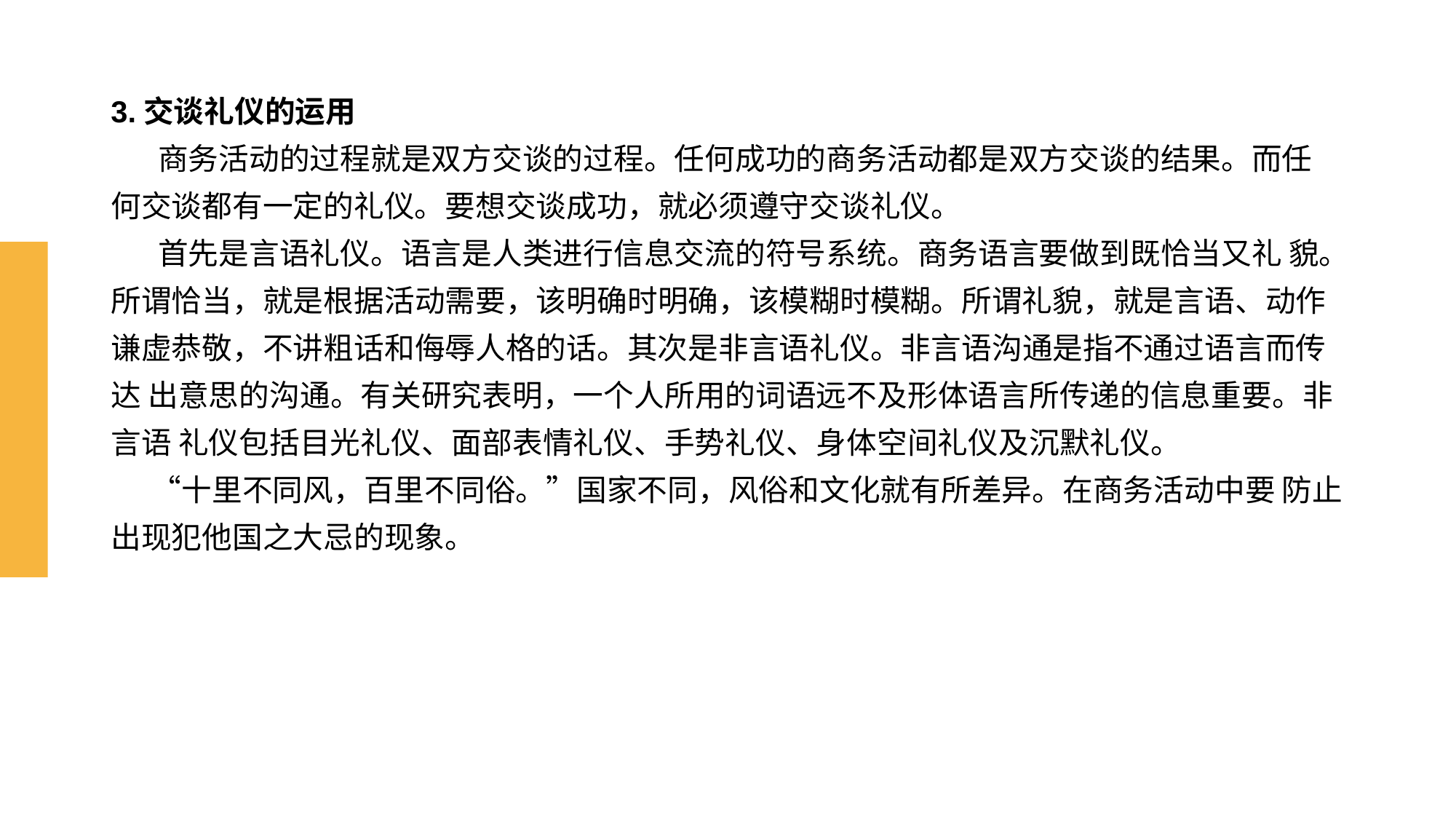

# 3.交谈礼仪的运用 商务活动的过程就是双方交谈的过程。任何成功的商务活动都是双方交谈的结果。而任 何交谈都有一定的礼仪。要想交谈成功，就必须遵守交谈礼仪。 首先是言语礼仪。语言是人类进行信息交流的符号系统。商务语言要做到既恰当又礼 貌。所谓恰当，就是根据活动需要，该明确时明确，该模糊时模糊。所谓礼貌，就是言语、动作 谦虚恭敬，不讲粗话和侮辱人格的话。其次是非言语礼仪。非言语沟通是指不通过语言而传达 出意思的沟通。有关研究表明，一个人所用的词语远不及形体语言所传递的信息重要。非言语 礼仪包括目光礼仪、面部表情礼仪、手势礼仪、身体空间礼仪及沉默礼仪。 “十里不同风，百里不同俗。”国家不同，风俗和文化就有所差异。在商务活动中要 防止出现犯他国之大忌的现象。